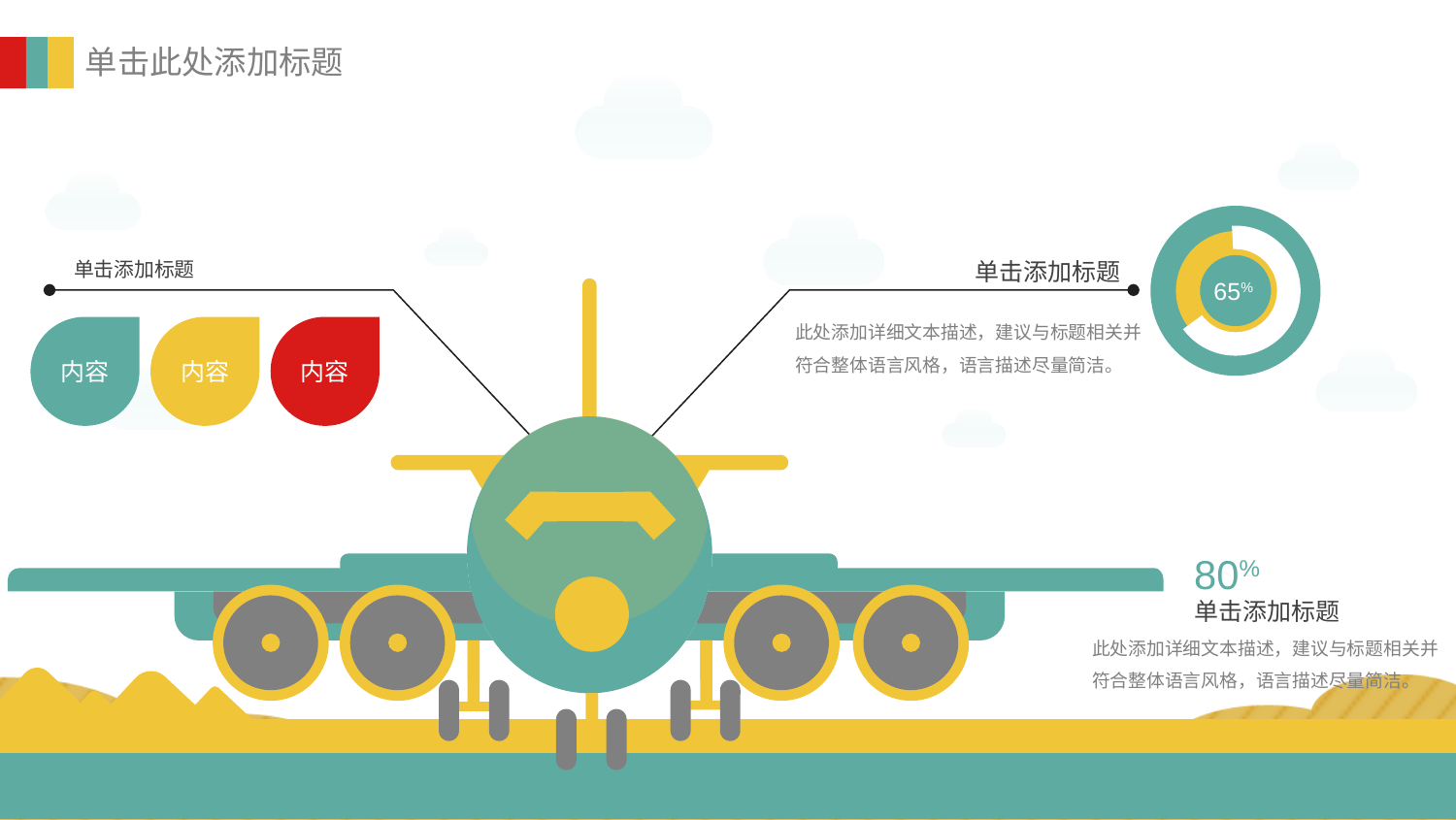

单击添加标题
单击添加标题
65%

此处添加详细文本描述，建议与标题相关并符合整体语言风格，语言描述尽量简洁。
内容
内容
内容

80%
单击添加标题
此处添加详细文本描述，建议与标题相关并符合整体语言风格，语言描述尽量简洁。